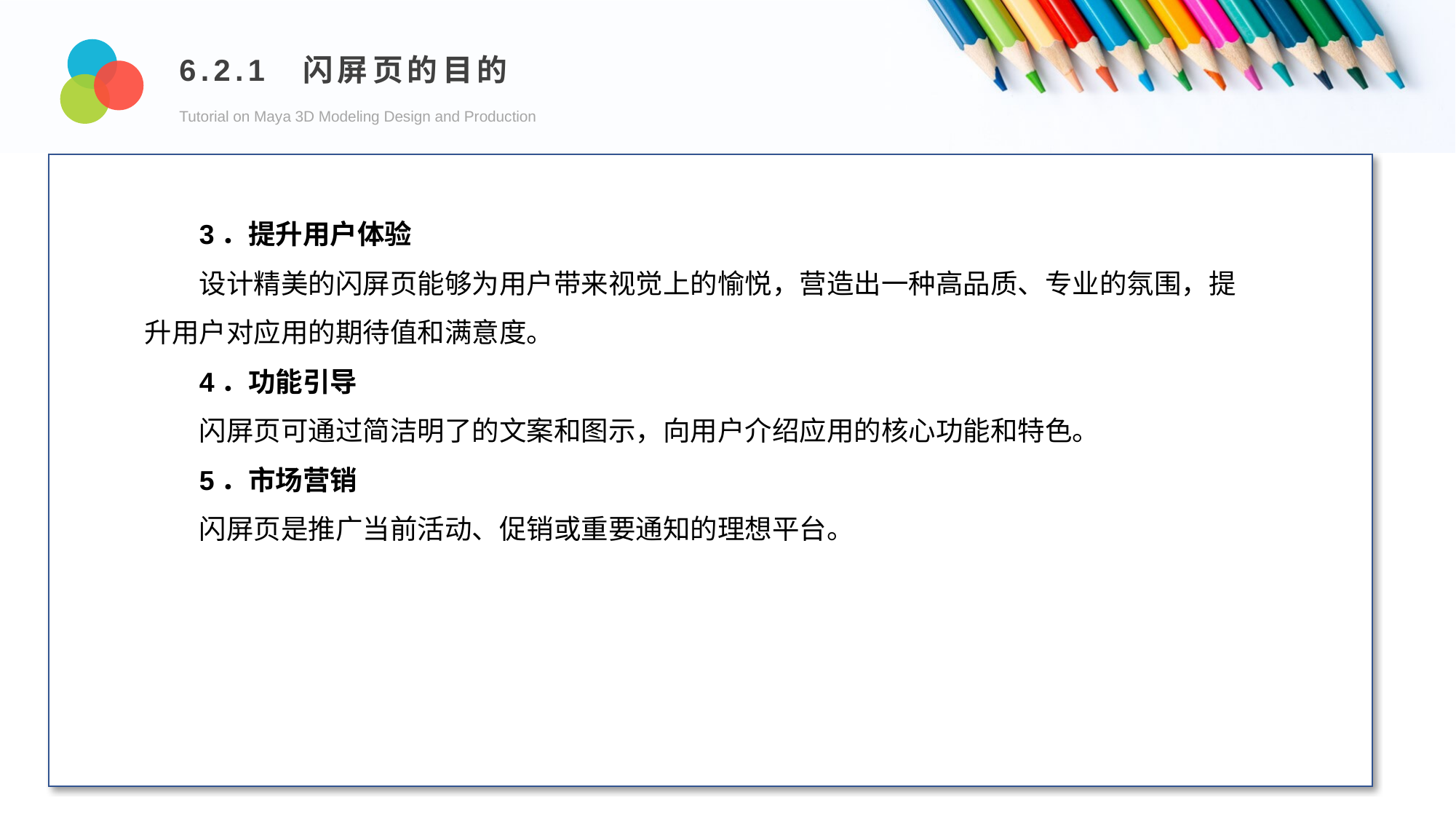

6.2.1  闪屏页的目的
Tutorial on Maya 3D Modeling Design and Production
Design and Production
3．提升用户体验
设计精美的闪屏页能够为用户带来视觉上的愉悦，营造出一种高品质、专业的氛围，提升用户对应用的期待值和满意度。
4．功能引导
闪屏页可通过简洁明了的文案和图示，向用户介绍应用的核心功能和特色。
5．市场营销
闪屏页是推广当前活动、促销或重要通知的理想平台。